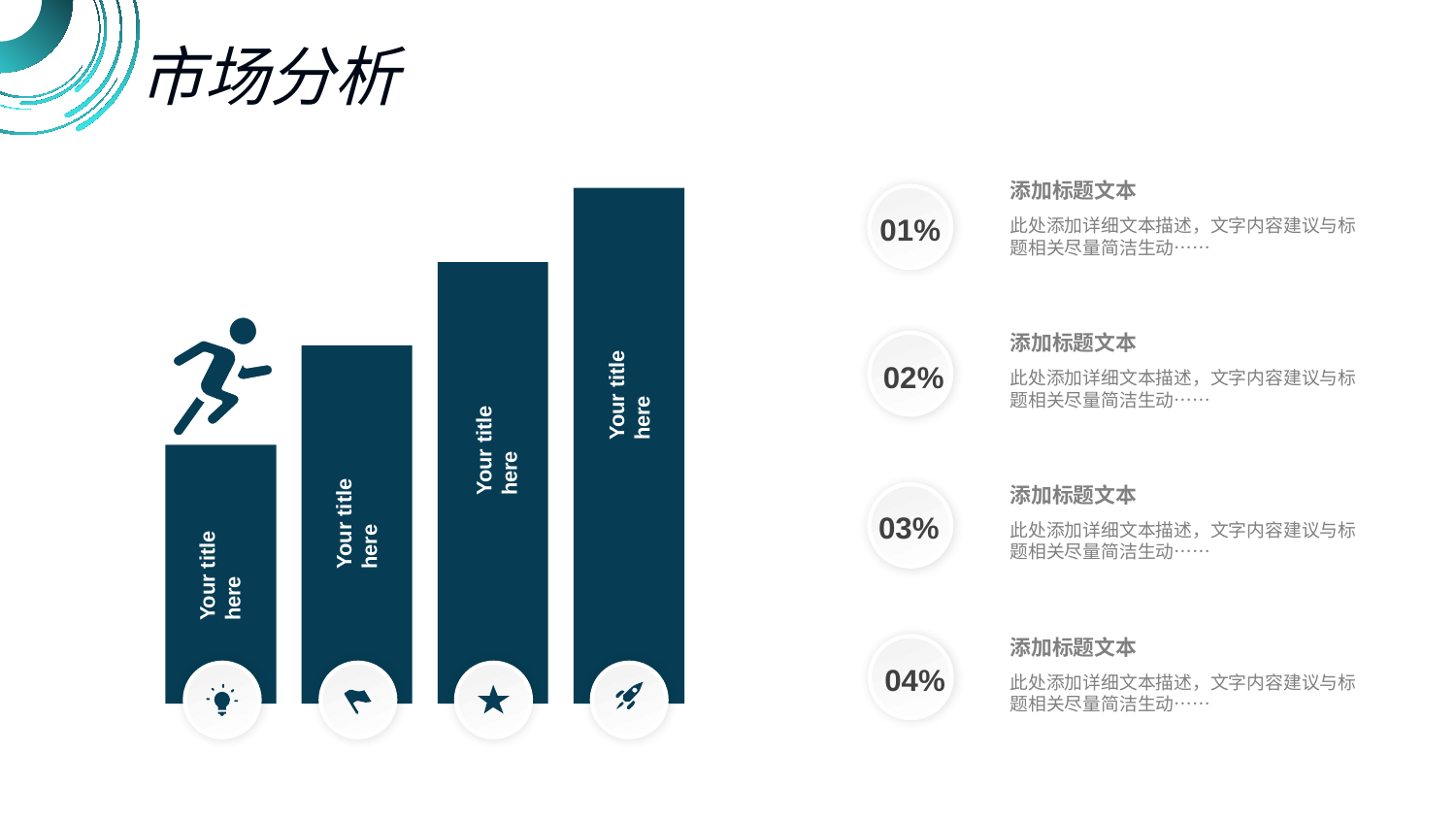

市场分析
添加标题文本
此处添加详细文本描述，文字内容建议与标题相关尽量简洁生动……

01%

添加标题文本
此处添加详细文本描述，文字内容建议与标题相关尽量简洁生动……

Your title here

02%
Your title here

Your title here
添加标题文本
此处添加详细文本描述，文字内容建议与标题相关尽量简洁生动……

03%
Your title here
添加标题文本
此处添加详细文本描述，文字内容建议与标题相关尽量简洁生动……

04%